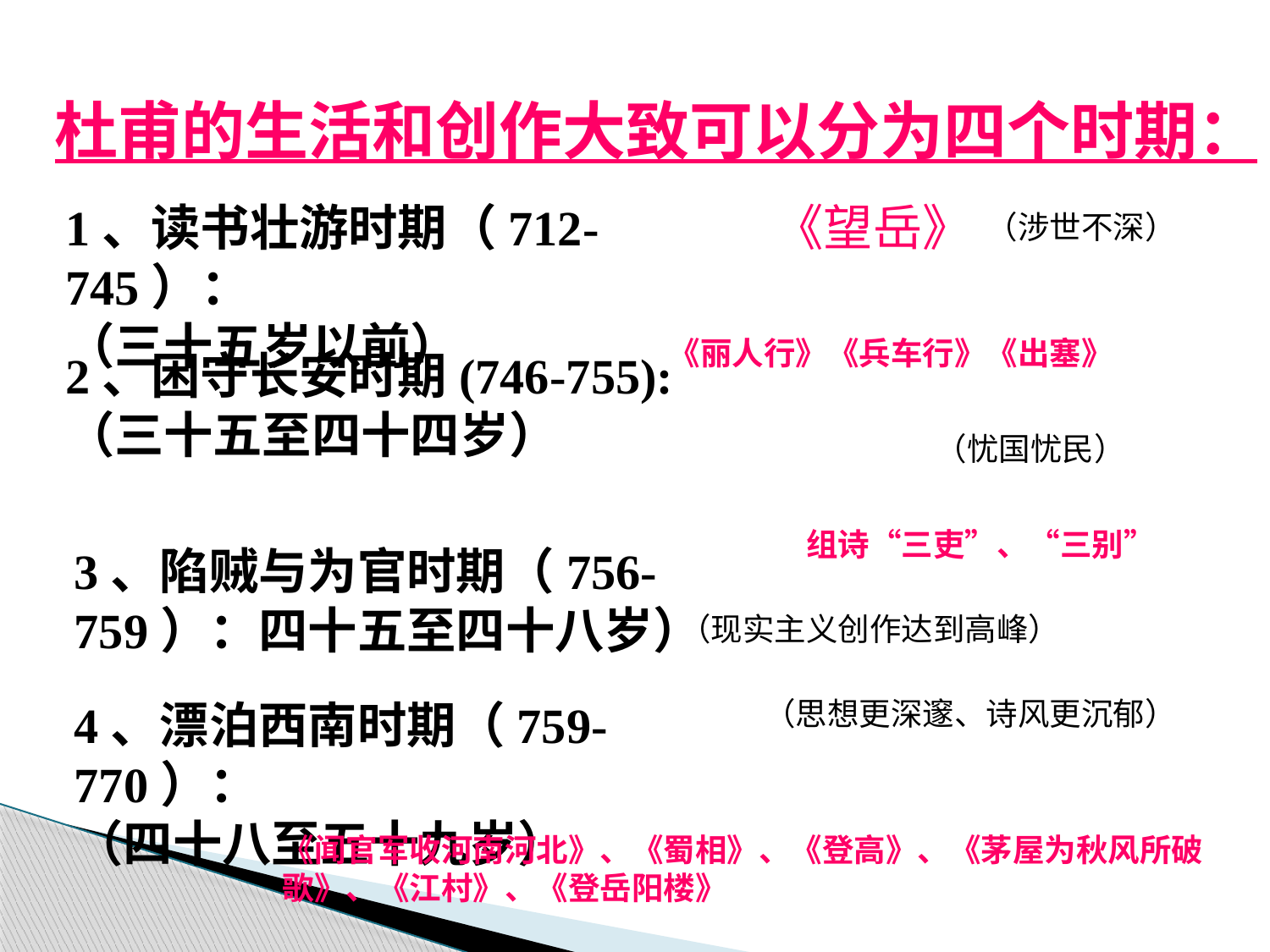

杜甫的生活和创作大致可以分为四个时期：
1、读书壮游时期（712-745）：
（三十五岁以前）
《望岳》
（涉世不深）
《丽人行》《兵车行》《出塞》
2、困守长安时期(746-755):
（三十五至四十四岁）
（忧国忧民）
组诗“三吏”、“三别”
3、陷贼与为官时期（756-759）：四十五至四十八岁）
（现实主义创作达到高峰）
4、漂泊西南时期（759-770）：
（四十八至五十九岁）
（思想更深邃、诗风更沉郁）
《闻官军收河南河北》、《蜀相》、《登高》、《茅屋为秋风所破歌》、《江村》、《登岳阳楼》